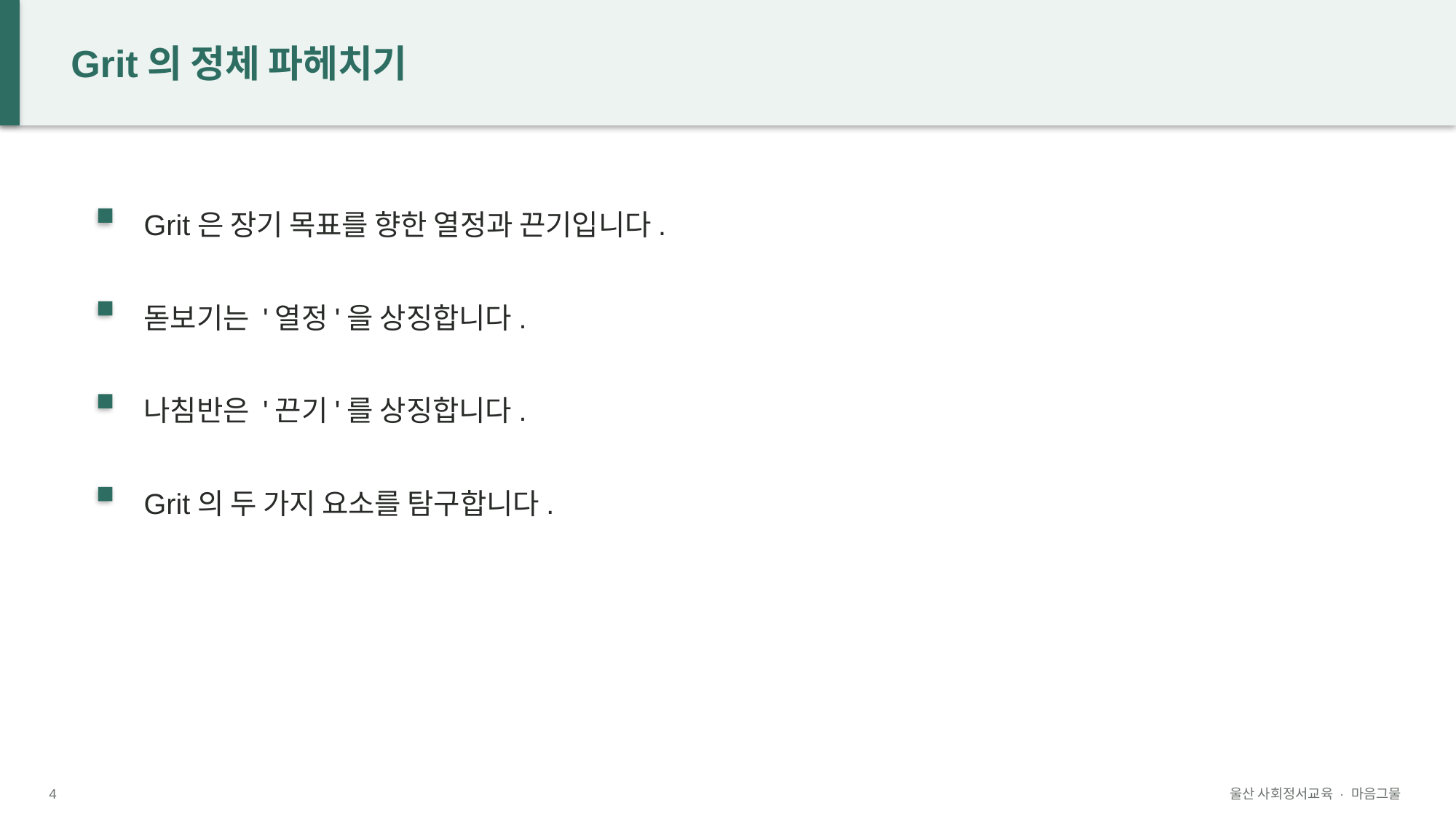

Grit의 정체 파헤치기
Grit은 장기 목표를 향한 열정과 끈기입니다.

돋보기는 '열정'을 상징합니다.

나침반은 '끈기'를 상징합니다.

Grit의 두 가지 요소를 탐구합니다.

4
울산 사회정서교육 · 마음그물